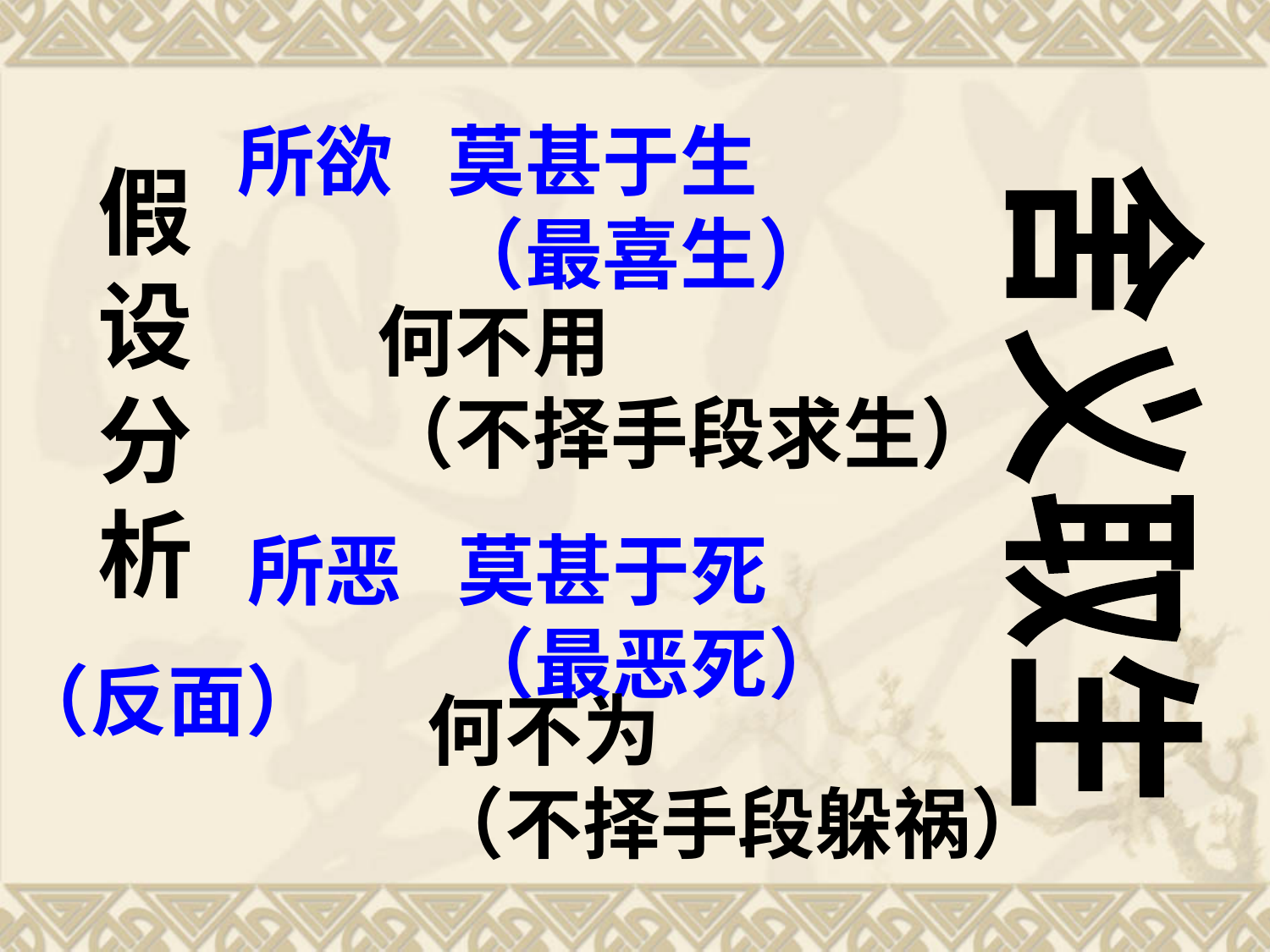

所欲
莫甚于生
（最喜生）
假
设
分
析
何不用
（不择手段求生）
舍义取生
所恶
莫甚于死
（最恶死）
（反面）
何不为
（不择手段躲祸）